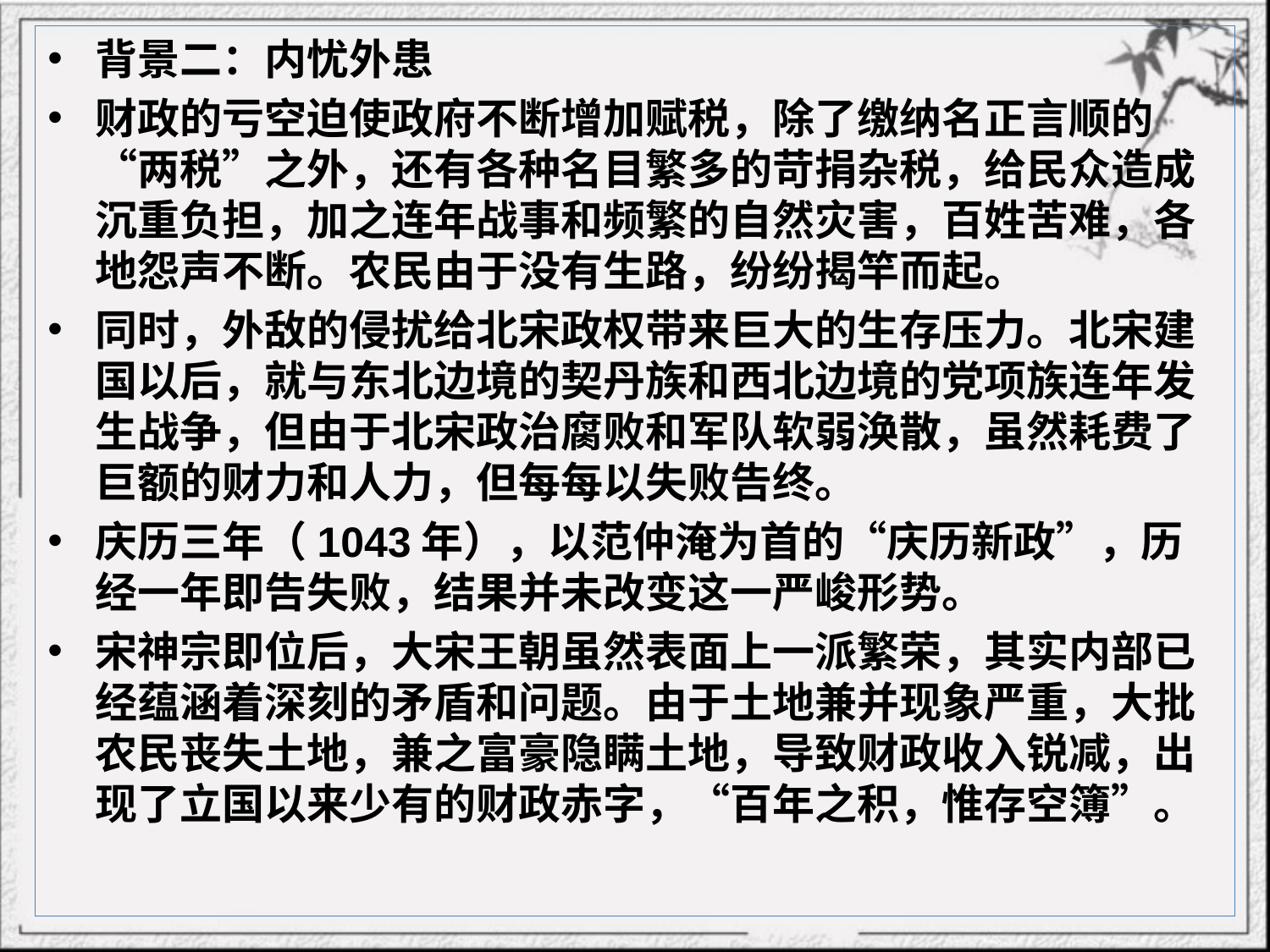

背景二：内忧外患
财政的亏空迫使政府不断增加赋税，除了缴纳名正言顺的“两税”之外，还有各种名目繁多的苛捐杂税，给民众造成沉重负担，加之连年战事和频繁的自然灾害，百姓苦难，各地怨声不断。农民由于没有生路，纷纷揭竿而起。
同时，外敌的侵扰给北宋政权带来巨大的生存压力。北宋建国以后，就与东北边境的契丹族和西北边境的党项族连年发生战争，但由于北宋政治腐败和军队软弱涣散，虽然耗费了巨额的财力和人力，但每每以失败告终。
庆历三年（1043年），以范仲淹为首的“庆历新政”，历经一年即告失败，结果并未改变这一严峻形势。
宋神宗即位后，大宋王朝虽然表面上一派繁荣，其实内部已经蕴涵着深刻的矛盾和问题。由于土地兼并现象严重，大批农民丧失土地，兼之富豪隐瞒土地，导致财政收入锐减，出现了立国以来少有的财政赤字，“百年之积，惟存空簿”。